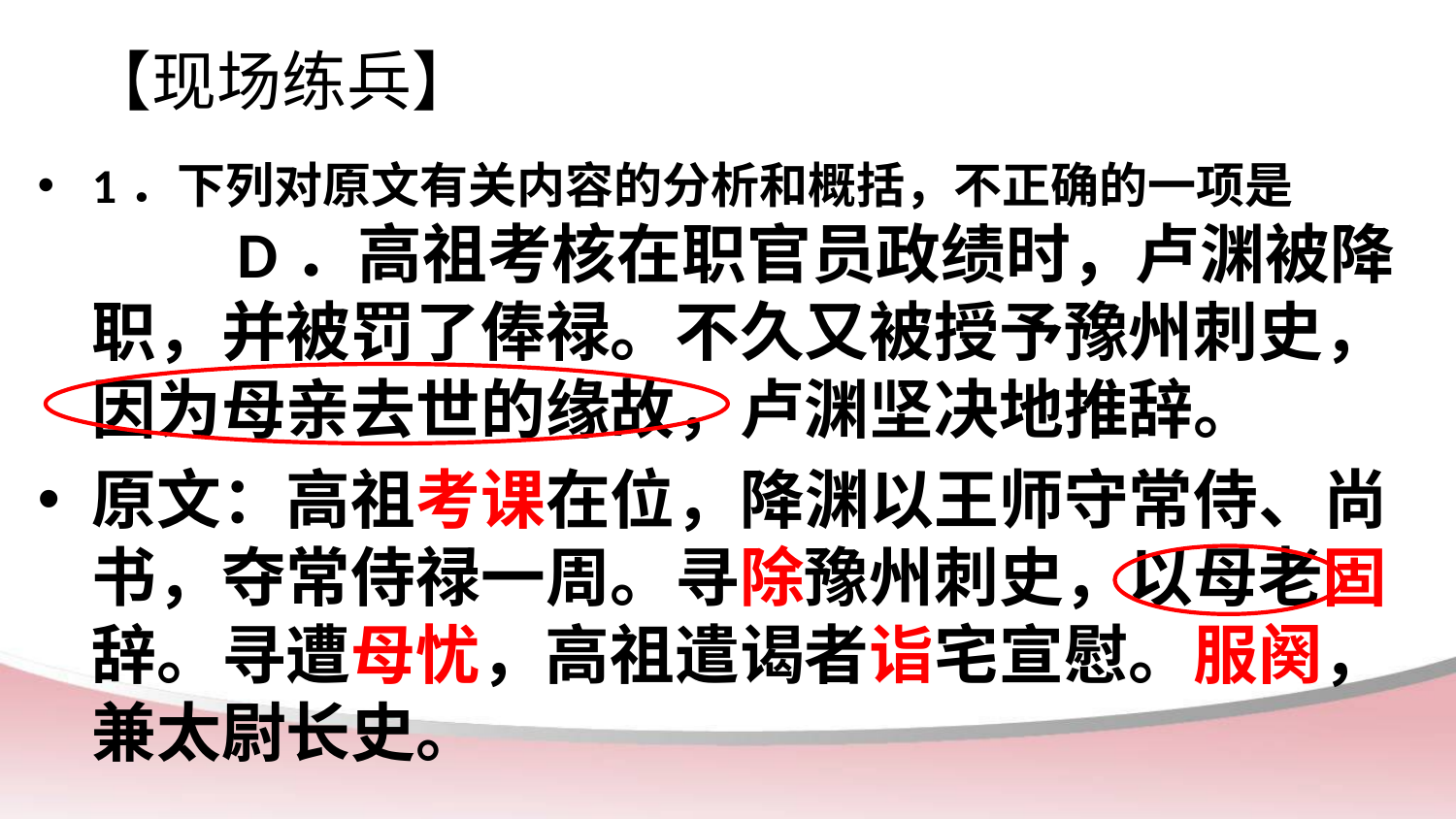

#
【现场练兵】
1．下列对原文有关内容的分析和概括，不正确的一项是
　　D．高祖考核在职官员政绩时，卢渊被降职，并被罚了俸禄。不久又被授予豫州刺史，因为母亲去世的缘故，卢渊坚决地推辞。
原文：高祖考课在位，降渊以王师守常侍、尚书，夺常侍禄一周。寻除豫州刺史，以母老固辞。寻遭母忧，高祖遣谒者诣宅宣慰。服阕，兼太尉长史。